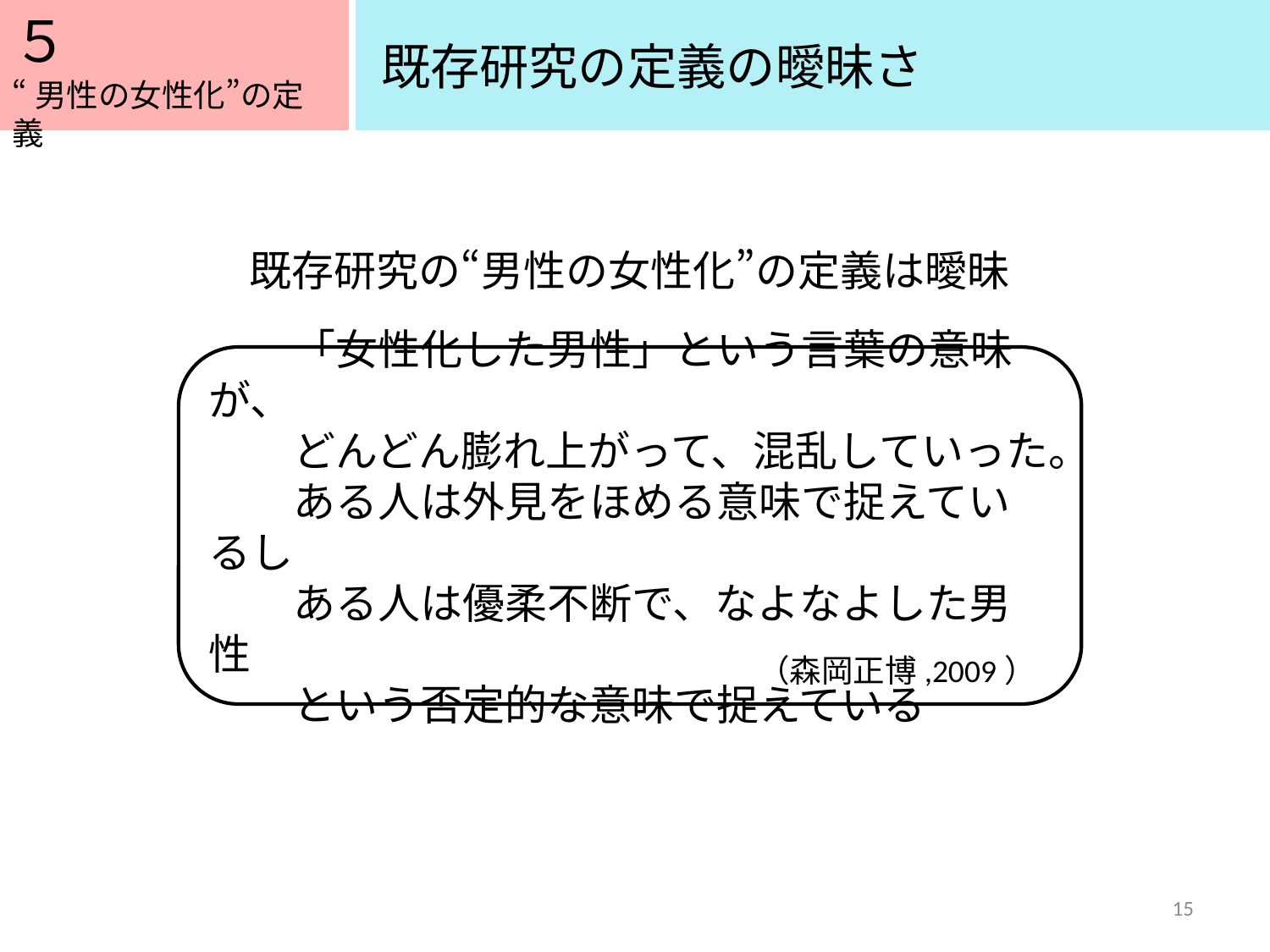

５
５

既存研究の定義の曖昧さ
“男性の女性化”の定義

既存研究の“男性の女性化”の定義は曖昧
　　「女性化した男性」という言葉の意味が、
　　どんどん膨れ上がって、混乱していった。
　　ある人は外見をほめる意味で捉えているし
　　ある人は優柔不断で、なよなよした男性
　　という否定的な意味で捉えている
（森岡正博,2009）
15